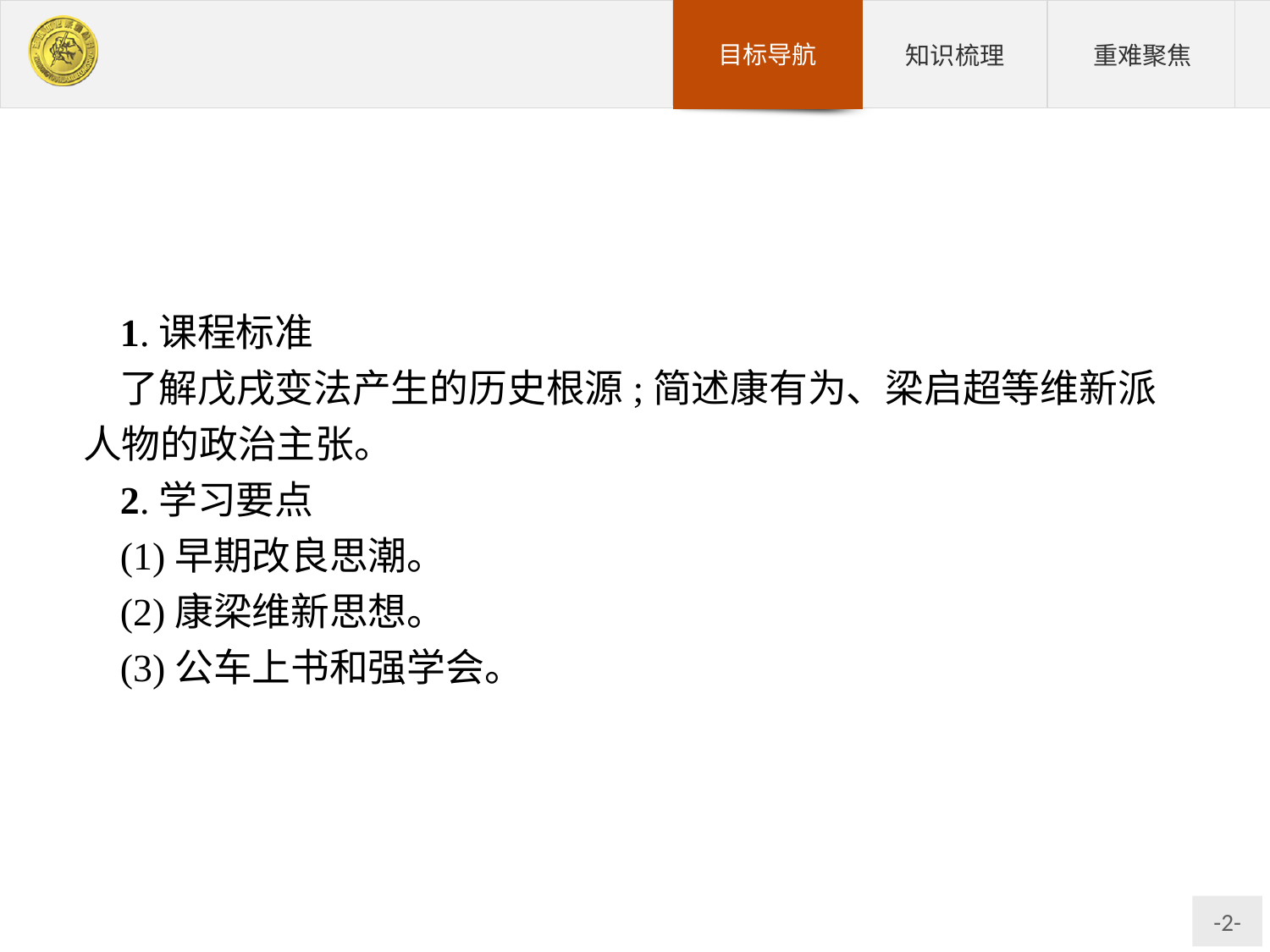

1.课程标准
了解戊戌变法产生的历史根源;简述康有为、梁启超等维新派人物的政治主张。
2.学习要点
(1)早期改良思潮。
(2)康梁维新思想。
(3)公车上书和强学会。